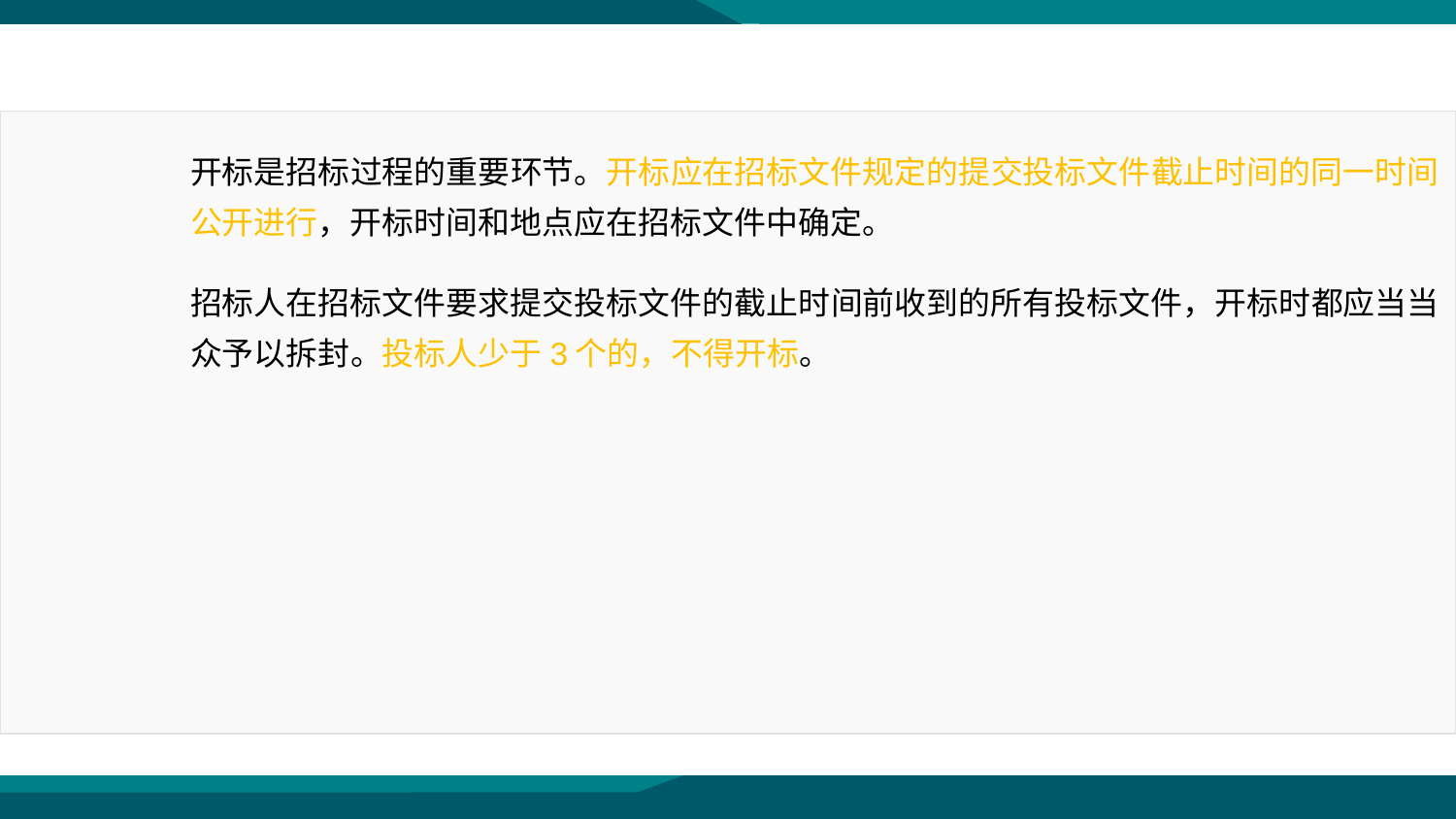

开标是招标过程的重要环节。开标应在招标文件规定的提交投标文件截止时间的同一时间公开进行，开标时间和地点应在招标文件中确定。

招标人在招标文件要求提交投标文件的截止时间前收到的所有投标文件，开标时都应当当众予以拆封。投标人少于3个的，不得开标。